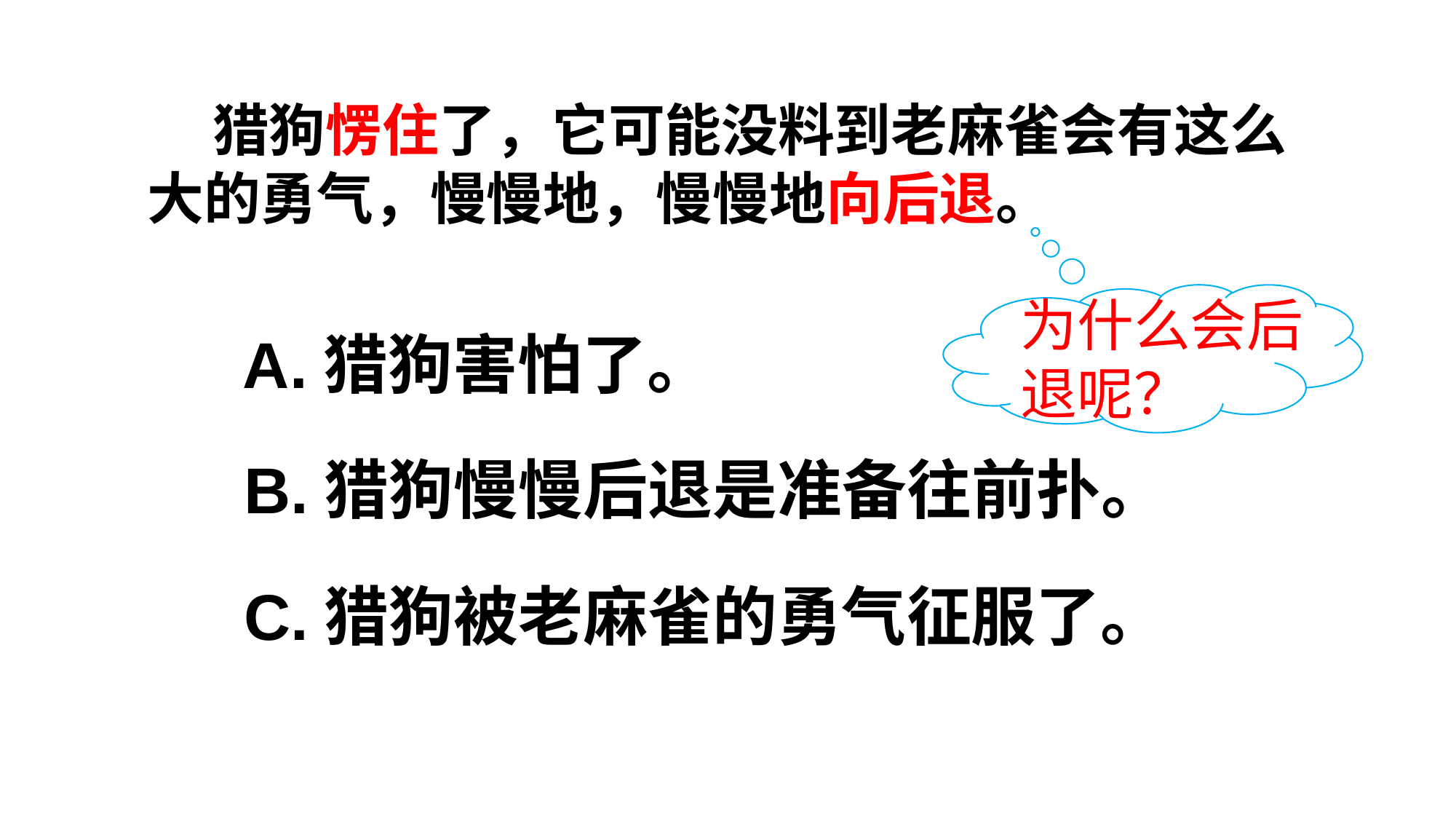

猎狗愣住了，它可能没料到老麻雀会有这么大的勇气，慢慢地，慢慢地向后退。
为什么会后退呢？

A.猎狗害怕了。
B.猎狗慢慢后退是准备往前扑。
C.猎狗被老麻雀的勇气征服了。